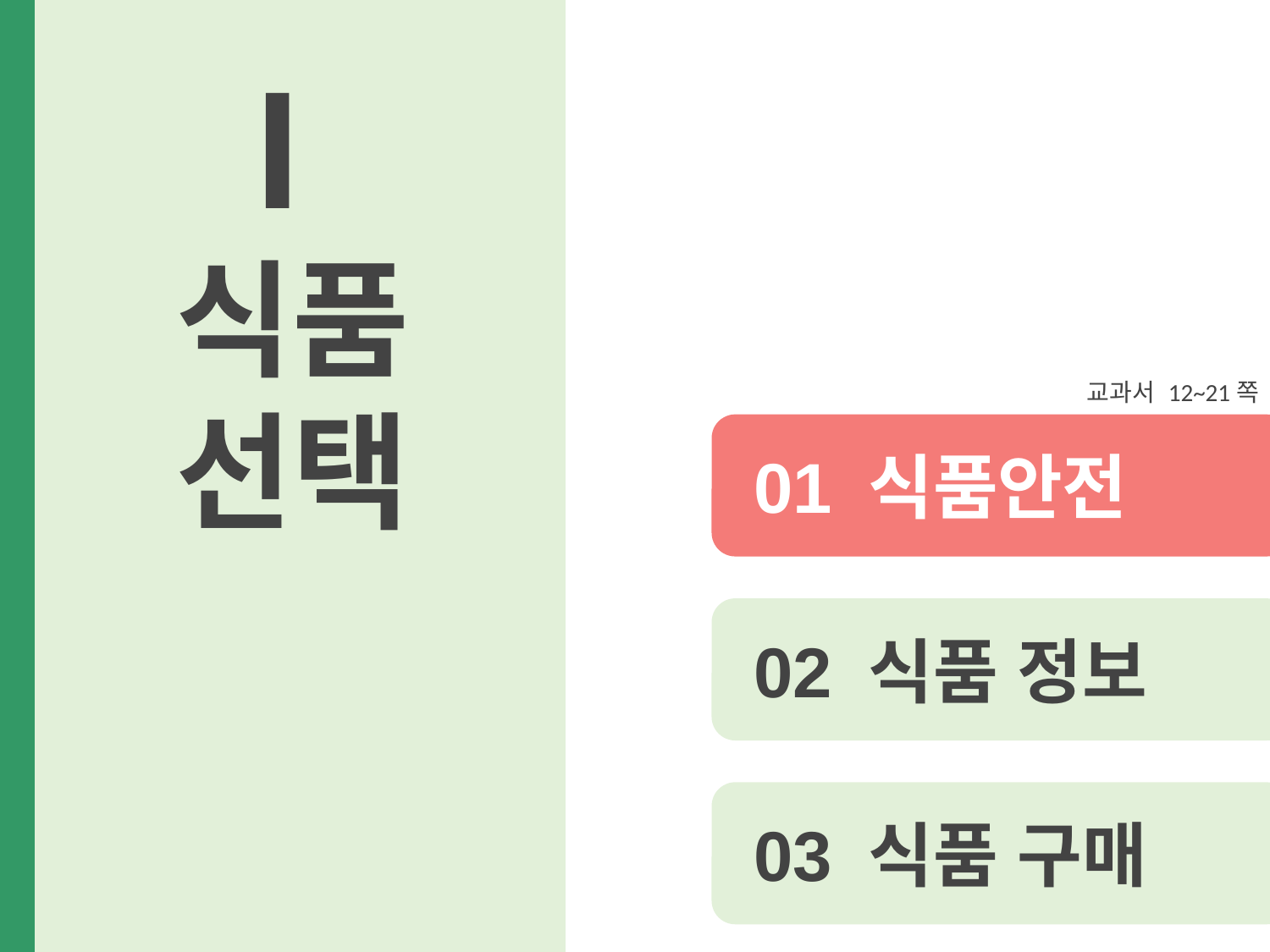

Ⅰ
식품 선택
교과서 12~21쪽
01 식품안전
02 식품 정보
03 식품 구매